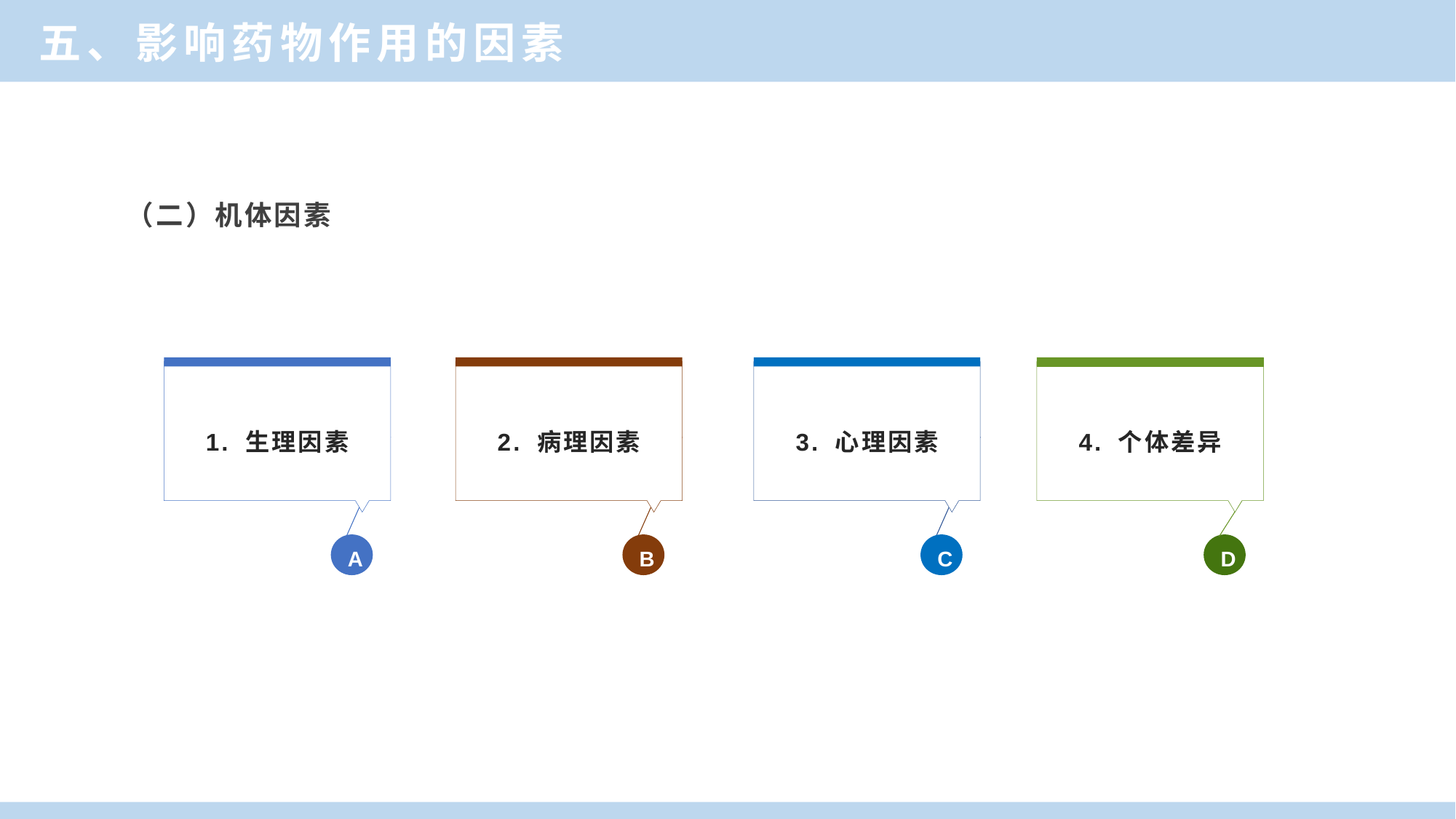

五、影响药物作用的因素
（二）机体因素

1. 生理因素
A

2. 病理因素
B

3. 心理因素
C

4. 个体差异
D